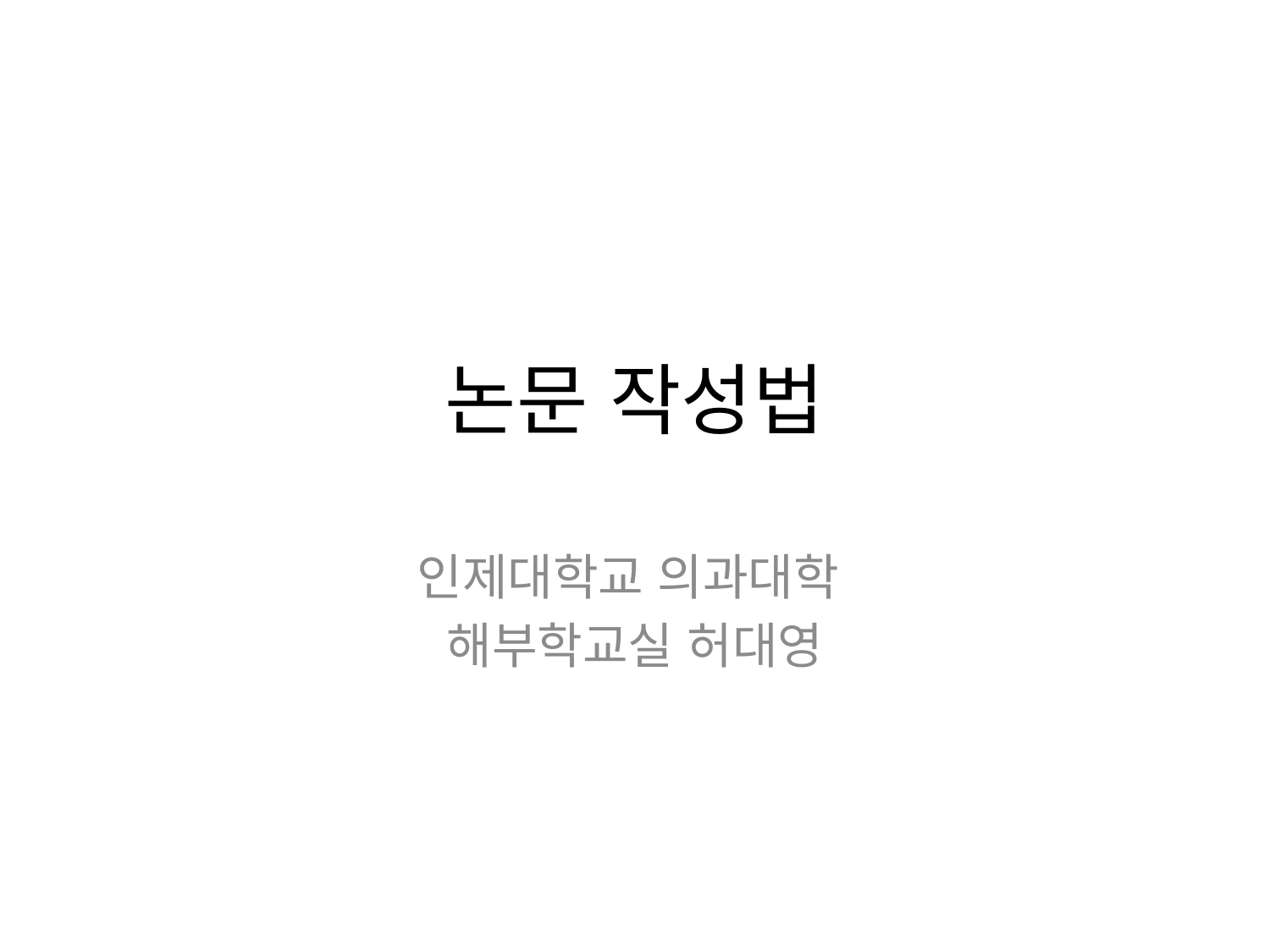

# 논문 작성법
인제대학교 의과대학
해부학교실 허대영